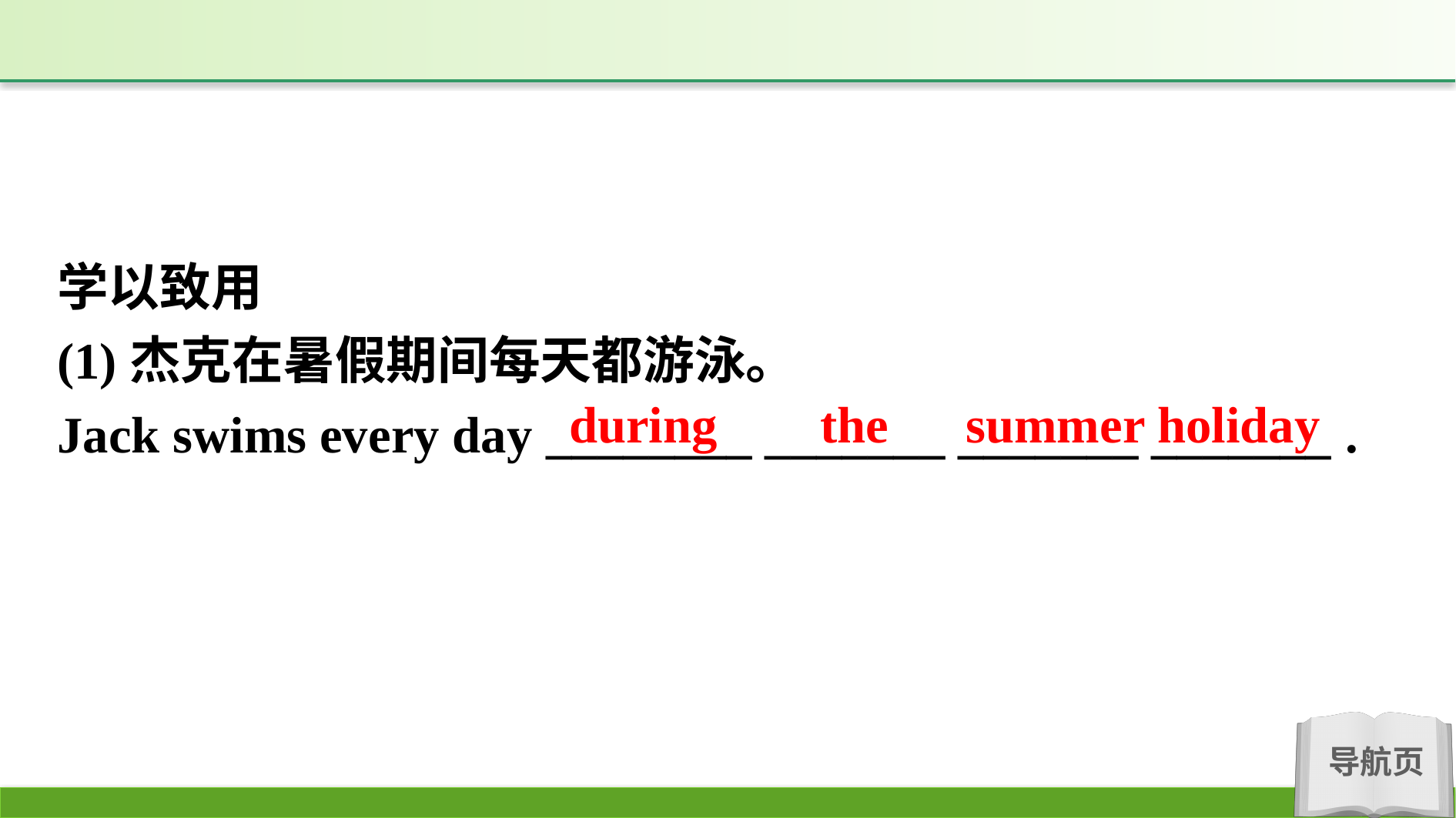

学以致用
(1)杰克在暑假期间每天都游泳。
Jack swims every day ________ _______ _______ _______ .
during        the      summer holiday